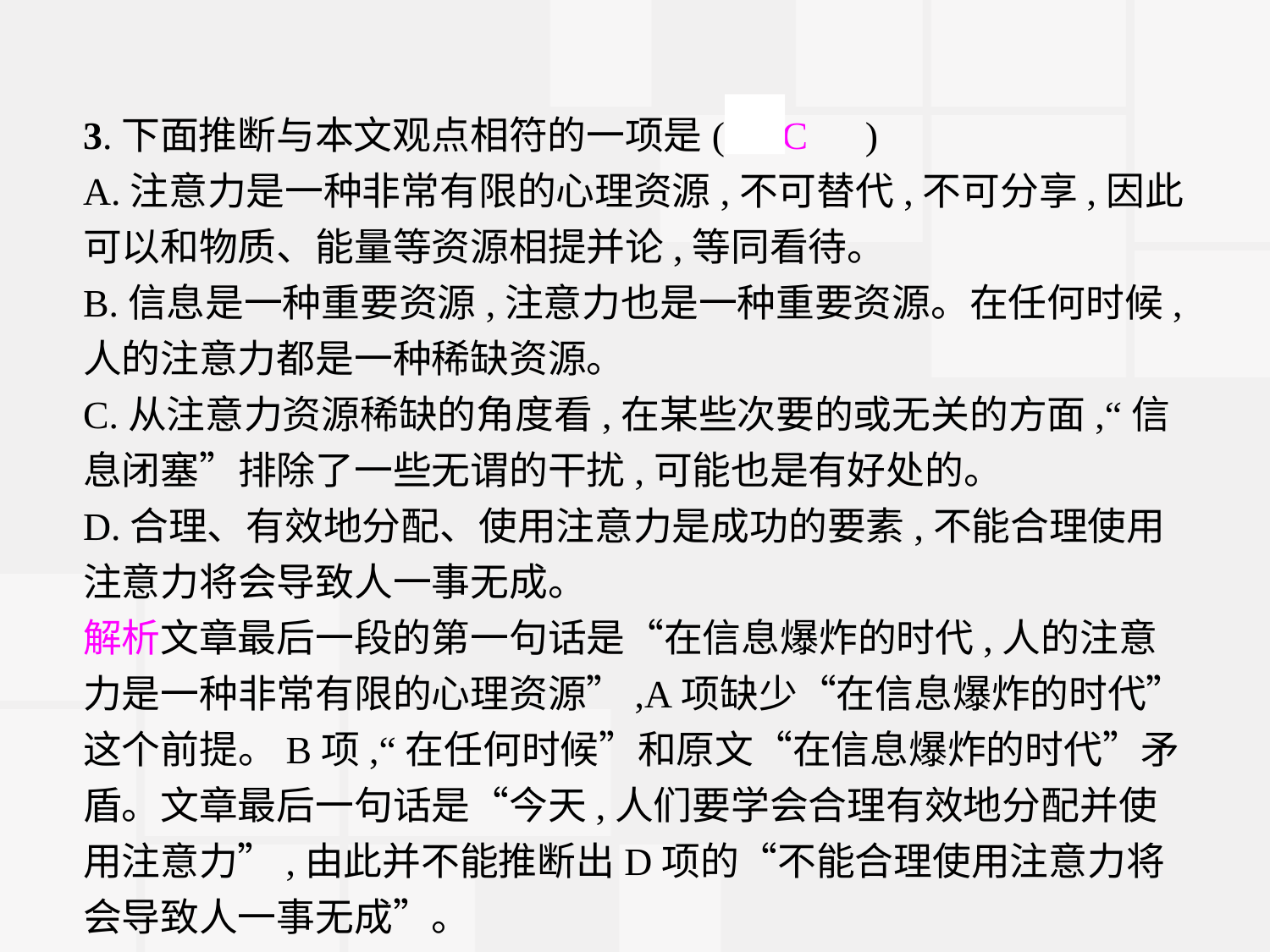

3.下面推断与本文观点相符的一项是(　C　)
A.注意力是一种非常有限的心理资源,不可替代,不可分享,因此可以和物质、能量等资源相提并论,等同看待。
B.信息是一种重要资源,注意力也是一种重要资源。在任何时候,人的注意力都是一种稀缺资源。
C.从注意力资源稀缺的角度看,在某些次要的或无关的方面,“信息闭塞”排除了一些无谓的干扰,可能也是有好处的。
D.合理、有效地分配、使用注意力是成功的要素,不能合理使用注意力将会导致人一事无成。
解析文章最后一段的第一句话是“在信息爆炸的时代,人的注意力是一种非常有限的心理资源”,A项缺少“在信息爆炸的时代”这个前提。B项,“在任何时候”和原文“在信息爆炸的时代”矛盾。文章最后一句话是“今天,人们要学会合理有效地分配并使用注意力”,由此并不能推断出D项的“不能合理使用注意力将会导致人一事无成”。